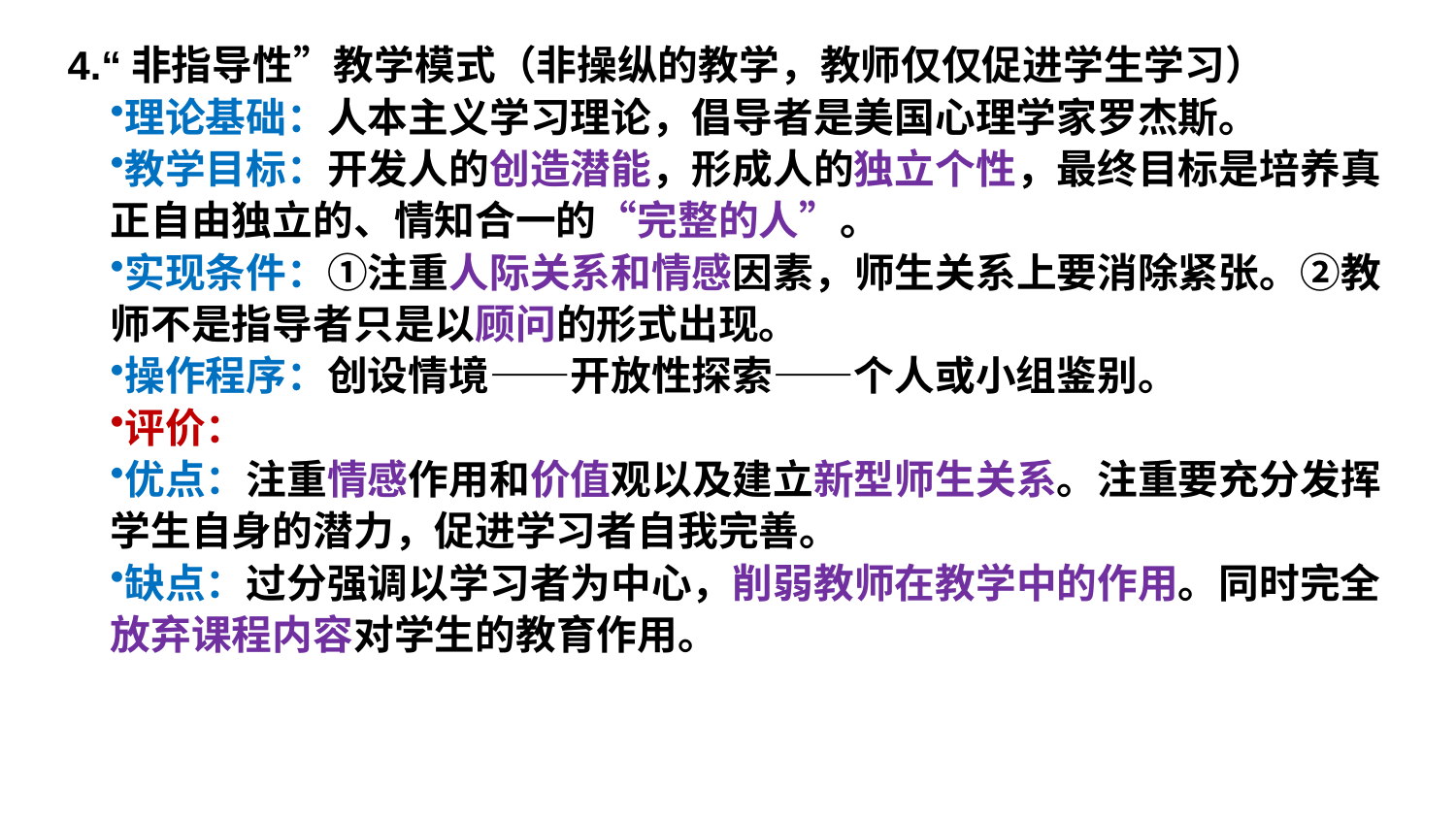

4.“非指导性”教学模式（非操纵的教学，教师仅仅促进学生学习）
理论基础：人本主义学习理论，倡导者是美国心理学家罗杰斯。
教学目标：开发人的创造潜能，形成人的独立个性，最终目标是培养真正自由独立的、情知合一的“完整的人”。
实现条件：①注重人际关系和情感因素，师生关系上要消除紧张。②教师不是指导者只是以顾问的形式出现。
操作程序：创设情境——开放性探索——个人或小组鉴别。
评价：
优点：注重情感作用和价值观以及建立新型师生关系。注重要充分发挥学生自身的潜力，促进学习者自我完善。
缺点：过分强调以学习者为中心，削弱教师在教学中的作用。同时完全放弃课程内容对学生的教育作用。